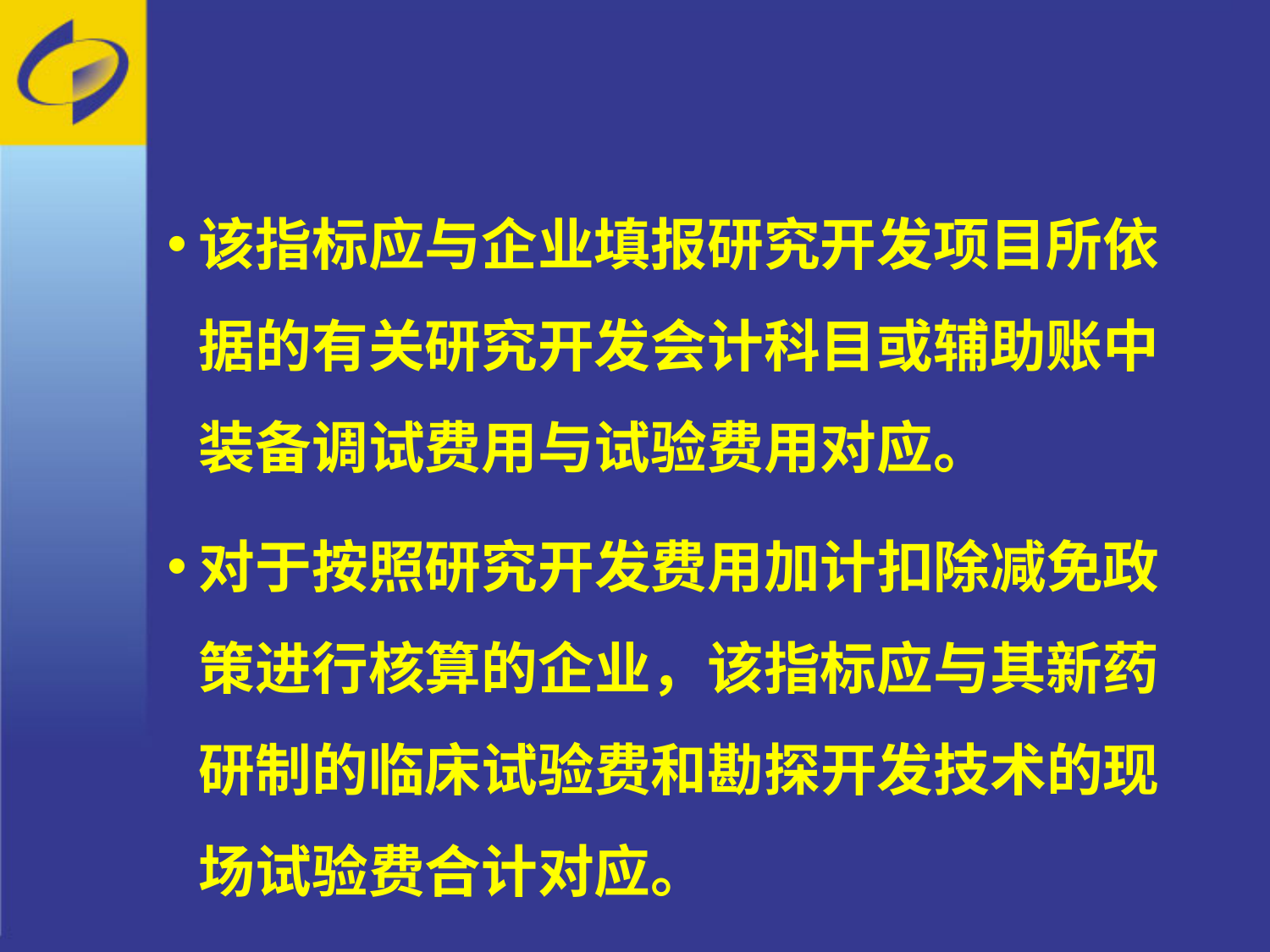

该指标应与企业填报研究开发项目所依据的有关研究开发会计科目或辅助账中装备调试费用与试验费用对应。
对于按照研究开发费用加计扣除减免政策进行核算的企业，该指标应与其新药研制的临床试验费和勘探开发技术的现场试验费合计对应。